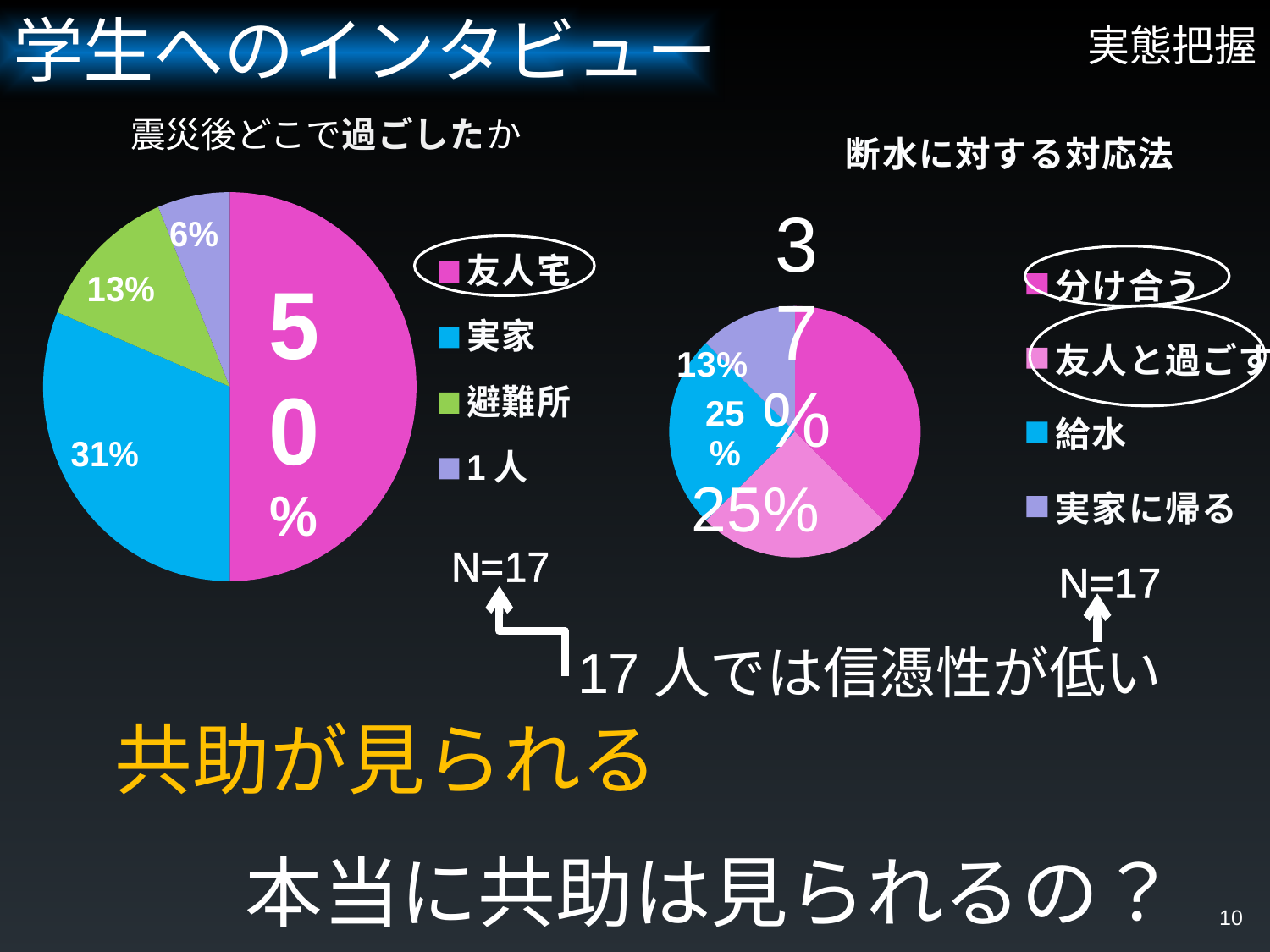

学生へのインタビュー
# 実態把握

### Chart: 断水に対する対応法

| Category |  |
|---|---|
| 分け合う | 3.0 |
| 友人と過ごす | 2.0 |
| 給水 | 2.0 |
| 実家に帰る | 1.0 |

### Chart

| Category |  |
|---|---|
| 分け合う | 3.0 |
| 友人と過ごす | 2.0 |
| 給水 | 2.0 |
| 実家に帰る | 1.0 |
震災後どこで過ごしたか

### Chart

| Category |  |
|---|---|
| 友人宅 | 8.0 |
| 実家 | 5.0 |
| 避難所 | 2.0 |
| 1人 | 1.0 |

結果
N=17
17人では信憑性が低い
共助が見られる
本当に共助は見られるの？
10
共助が見られる